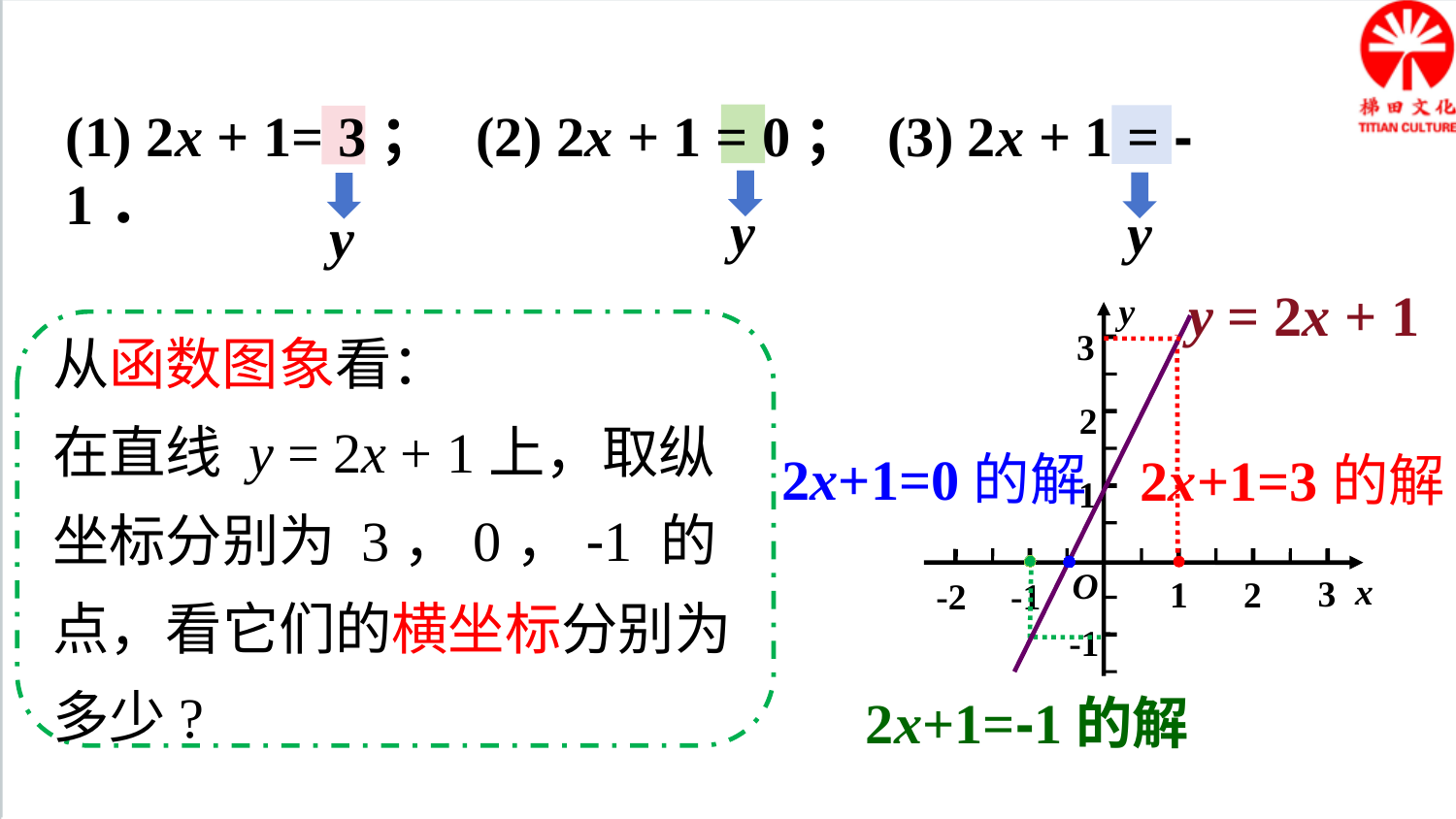

(1) 2x + 1= 3；  (2) 2x + 1 = 0； (3) 2x + 1 = -1．

y
y
y
y

3

2

1

O
x

3
2
1
-2
-1

-1

y = 2x + 1
从函数图象看：
在直线 y = 2x + 1上，取纵坐标分别为 3，0，-1 的点，看它们的横坐标分别为多少?

2x+1=0的解
2x+1=3的解

2x+1=-1的解